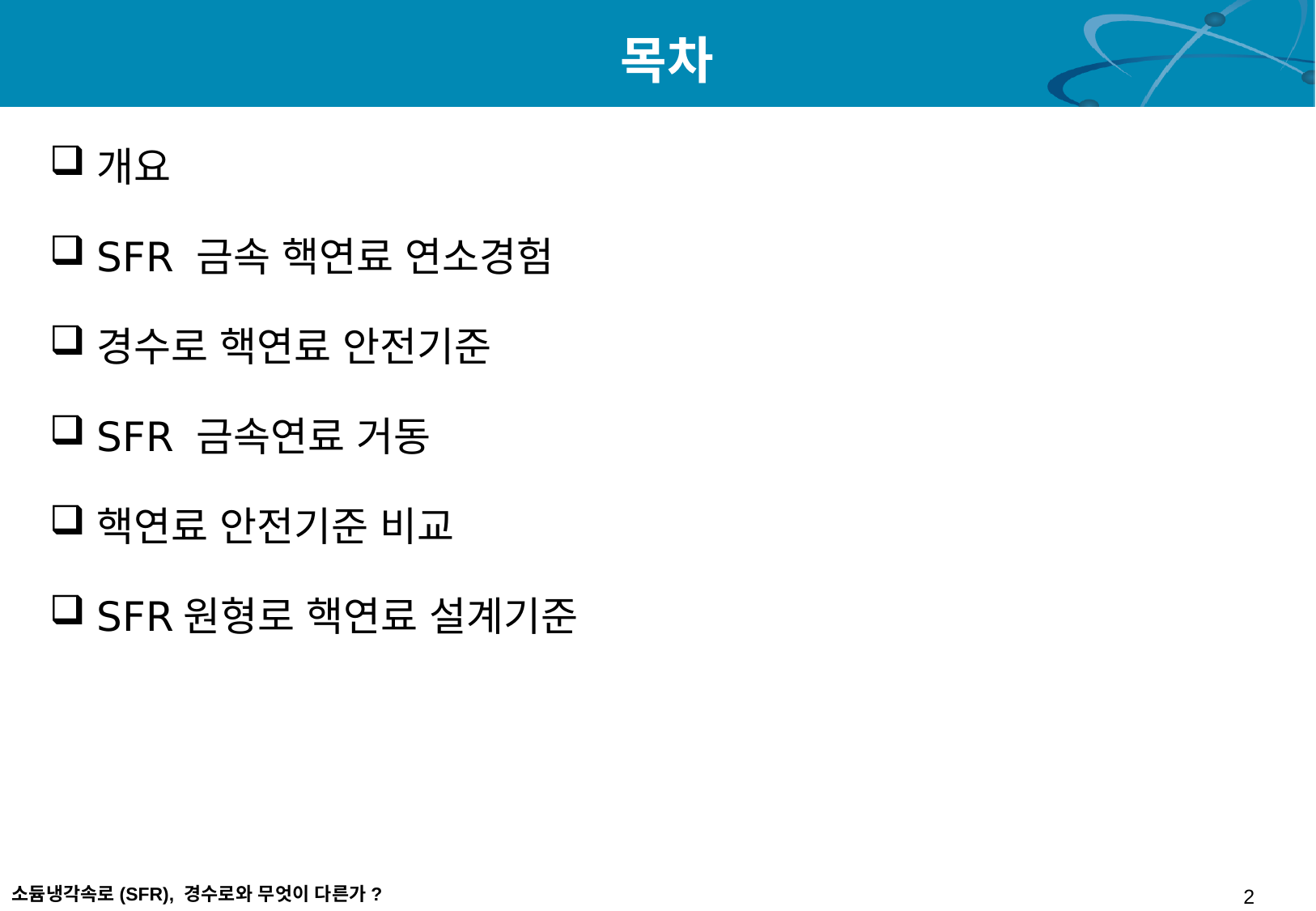

# 목차
개요
SFR 금속 핵연료 연소경험
경수로 핵연료 안전기준
SFR 금속연료 거동
핵연료 안전기준 비교
SFR원형로 핵연료 설계기준